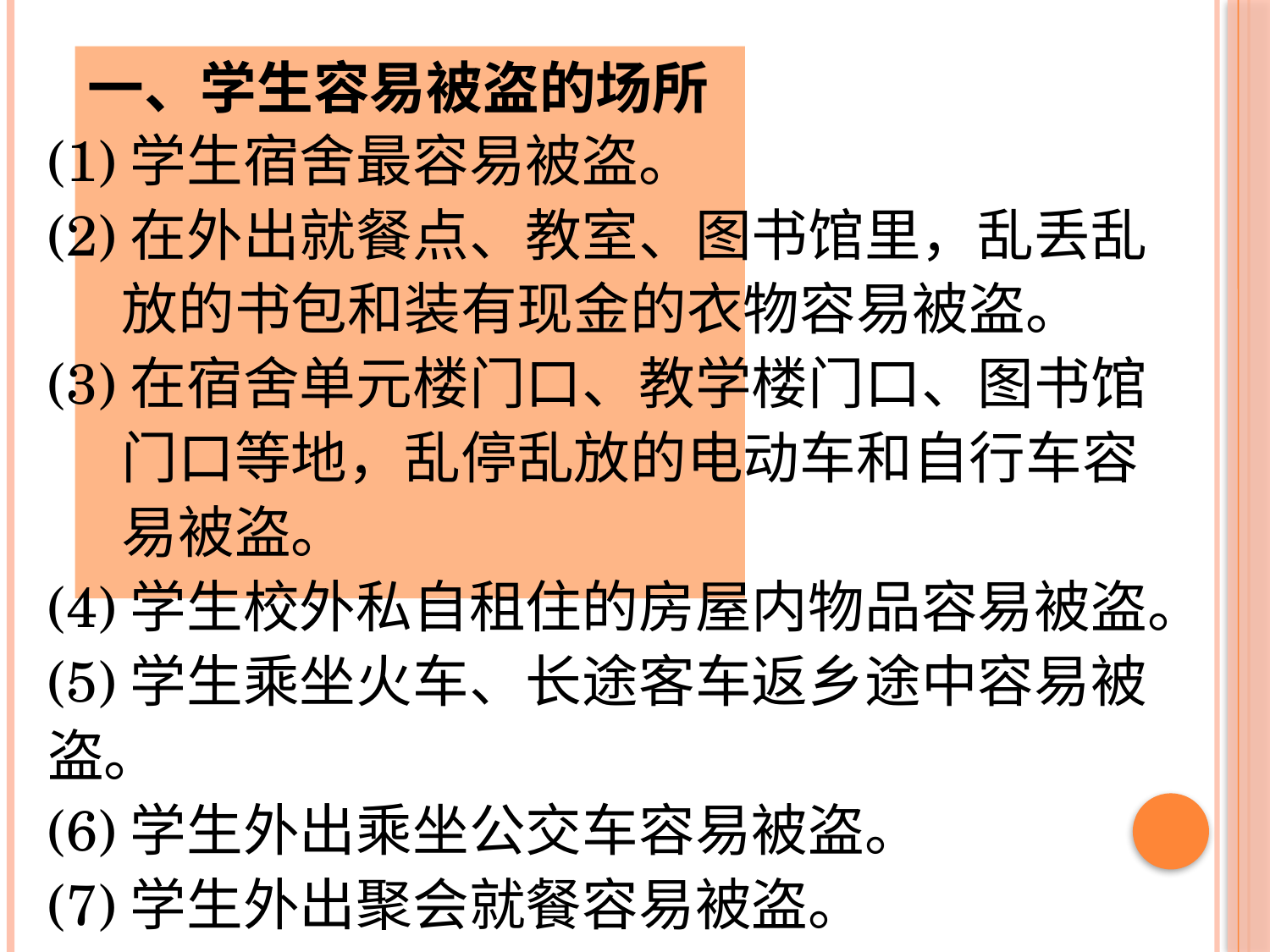

一、学生容易被盗的场所
(1)学生宿舍最容易被盗。
(2)在外出就餐点、教室、图书馆里，乱丢乱放的书包和装有现金的衣物容易被盗。
(3)在宿舍单元楼门口、教学楼门口、图书馆门口等地，乱停乱放的电动车和自行车容易被盗。
(4)学生校外私自租住的房屋内物品容易被盗。
(5)学生乘坐火车、长途客车返乡途中容易被盗。
(6)学生外出乘坐公交车容易被盗。
(7)学生外出聚会就餐容易被盗。